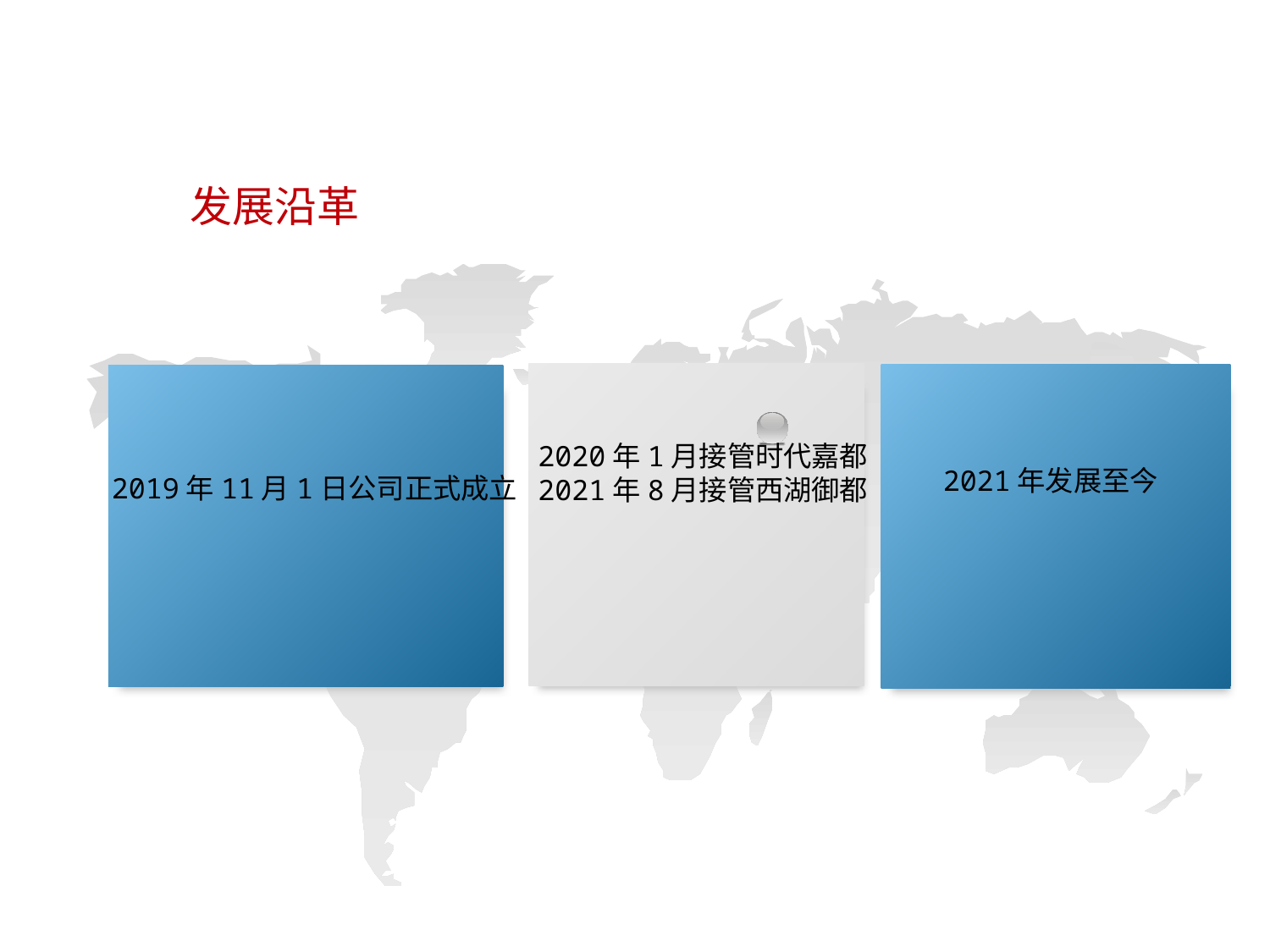

发展沿革

2020年1月接管时代嘉都
2021年8月接管西湖御都
2021年发展至今
2019年11月1日公司正式成立